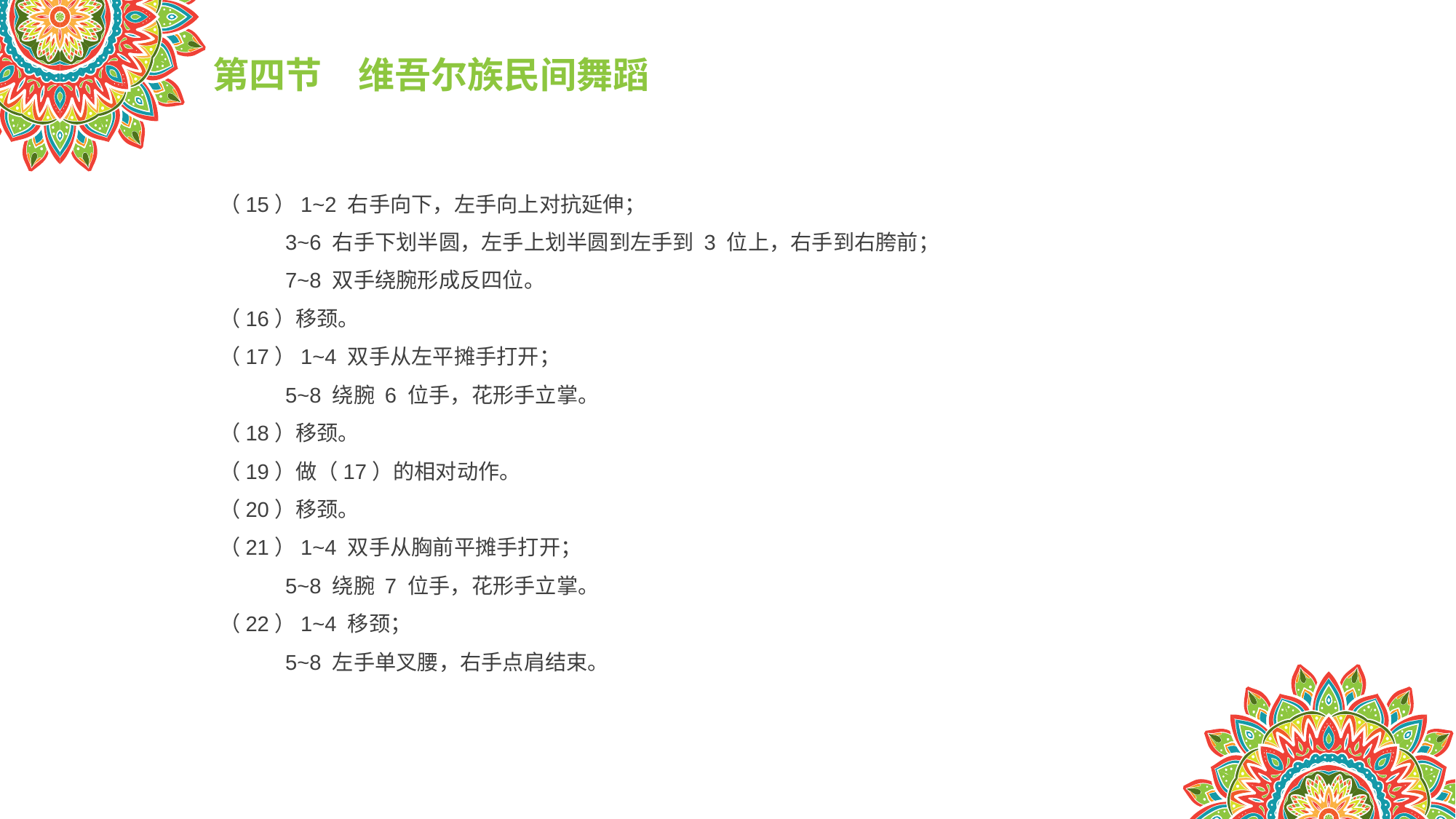

第四节　维吾尔族民间舞蹈
（15）1~2 右手向下，左手向上对抗延伸；
           3~6 右手下划半圆，左手上划半圆到左手到 3 位上，右手到右胯前；
           7~8 双手绕腕形成反四位。
（16）移颈。
（17）1~4 双手从左平摊手打开；
           5~8 绕腕 6 位手，花形手立掌。
（18）移颈。
（19）做（17）的相对动作。
（20）移颈。
（21）1~4 双手从胸前平摊手打开；
           5~8 绕腕 7 位手，花形手立掌。
（22）1~4 移颈；
           5~8 左手单叉腰，右手点肩结束。